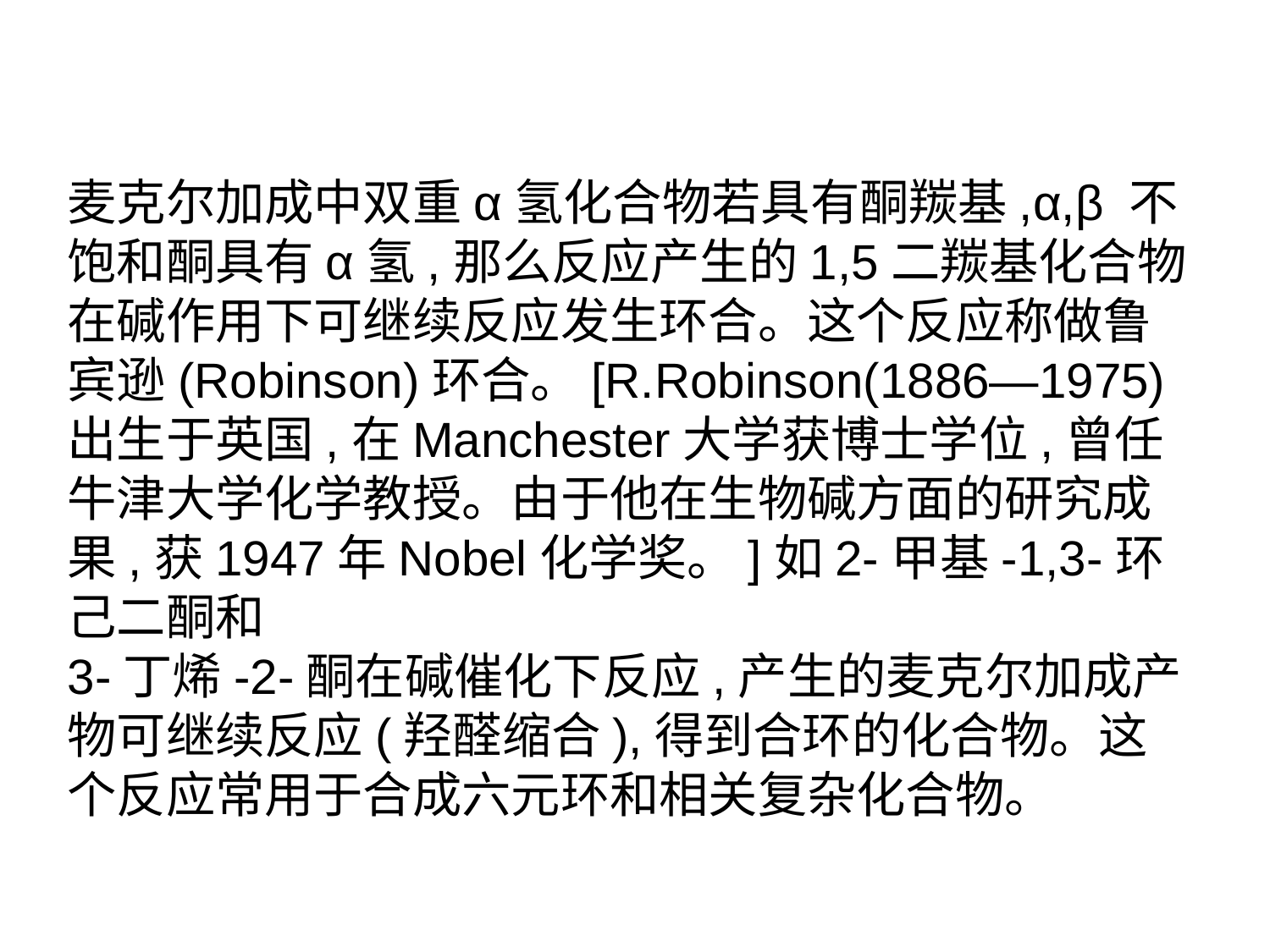

麦克尔加成中双重α氢化合物若具有酮羰基,α,β 不饱和酮具有α氢,那么反应产生的1,5二羰基化合物在碱作用下可继续反应发生环合。这个反应称做鲁宾逊(Robinson)环合。[R.Robinson(1886—1975)出生于英国,在Manchester大学获博士学位,曾任牛津大学化学教授。由于他在生物碱方面的研究成果,获1947年Nobel化学奖。]如2-甲基-1,3-环己二酮和
3-丁烯-2-酮在碱催化下反应,产生的麦克尔加成产物可继续反应(羟醛缩合),得到合环的化合物。这个反应常用于合成六元环和相关复杂化合物。